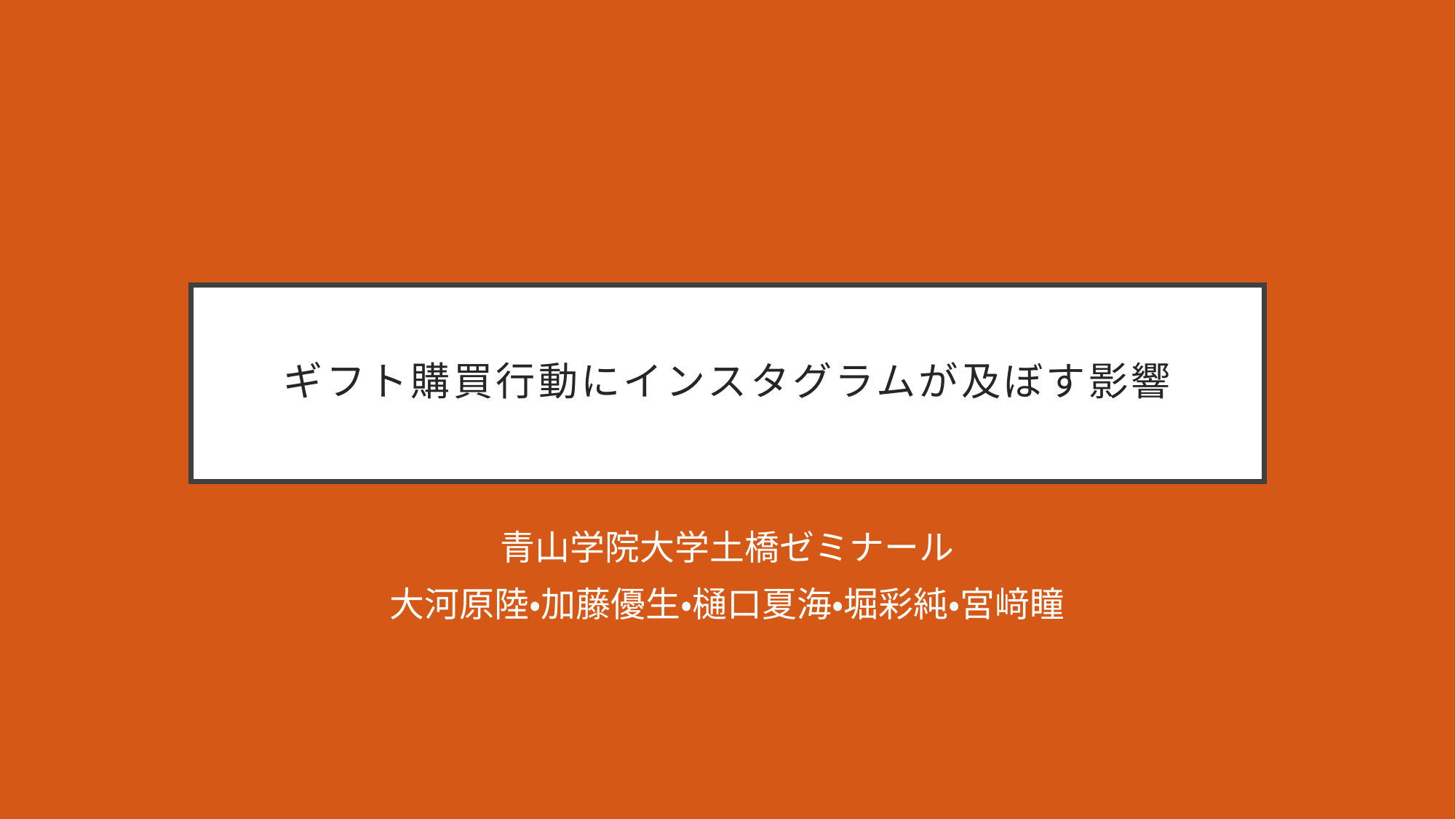

# ギフト購買行動にインスタグラムが及ぼす影響
青山学院大学土橋ゼミナール
大河原陸・加藤優生・樋口夏海・堀彩純・宮﨑瞳